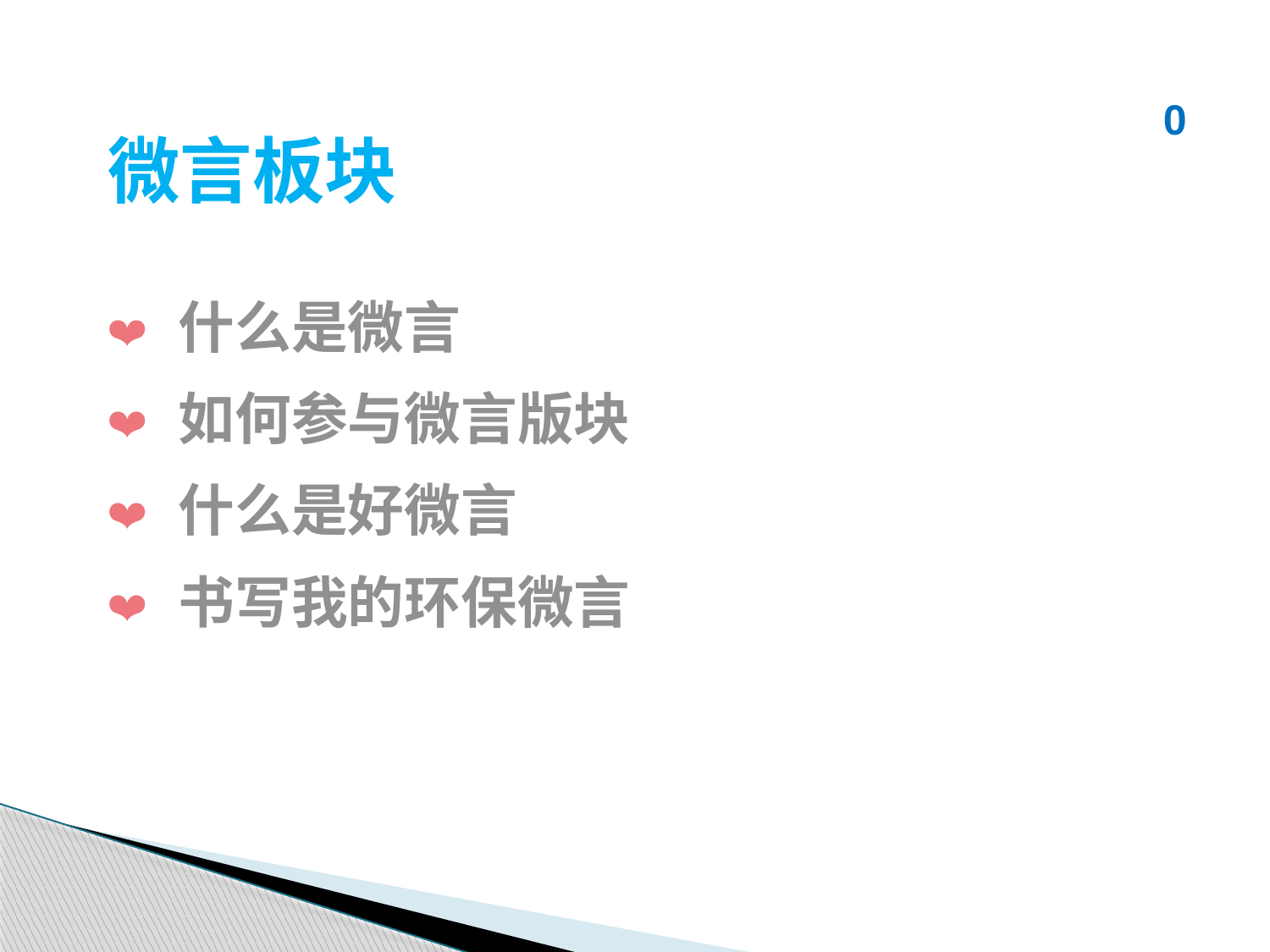

0
微言板块
❤  什么是微言
❤  如何参与微言版块
❤  什么是好微言
❤  书写我的环保微言